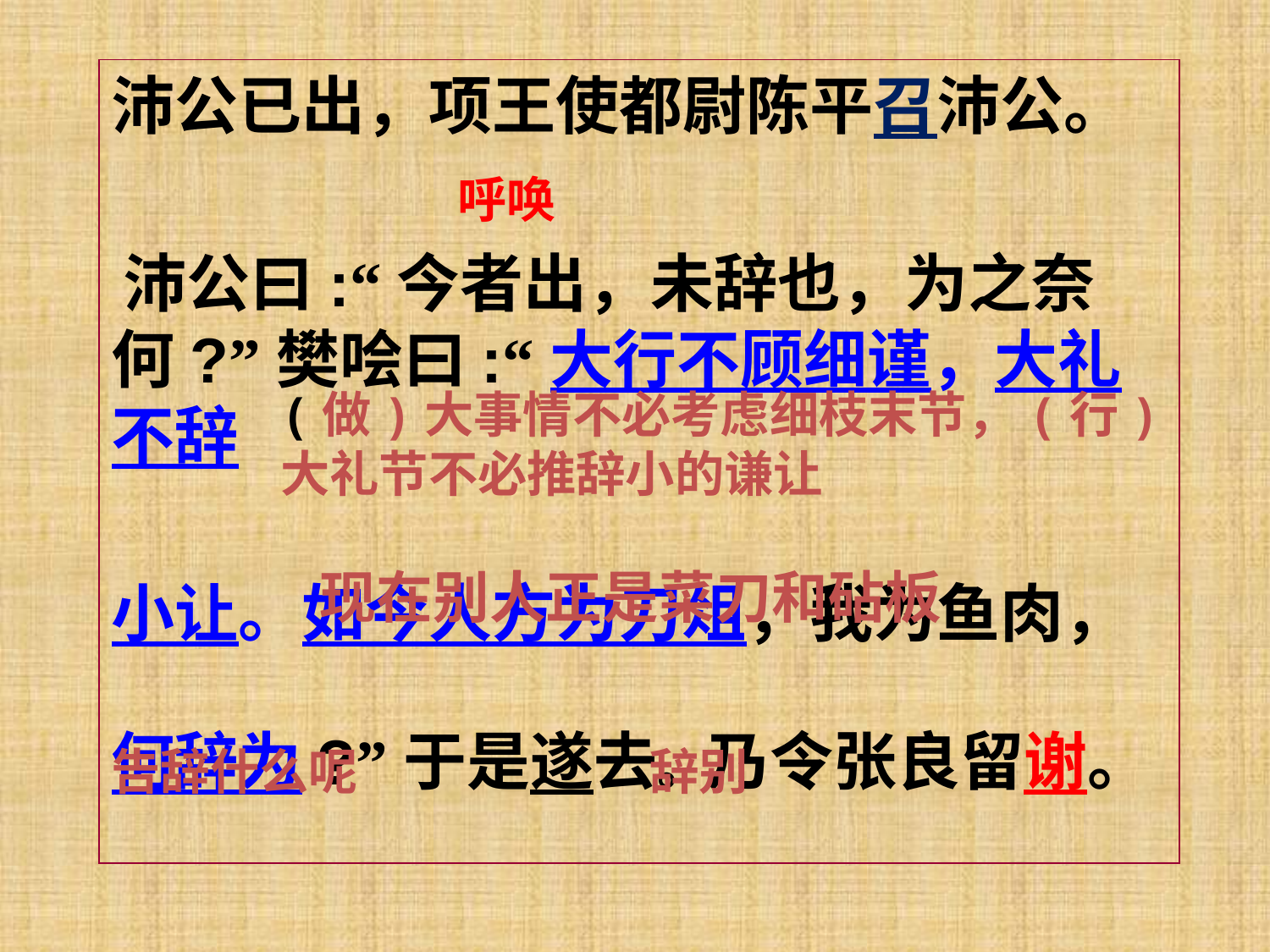

沛公已出，项王使都尉陈平召沛公。
                       呼唤
 沛公曰:“今者出，未辞也，为之奈何?”樊哙曰:“大行不顾细谨，大礼不辞

小让。如今人方为刀俎，我为鱼肉，

何辞为?”于是遂去。乃令张良留谢。

(做)大事情不必考虑细枝末节，(行)大礼节不必推辞小的谦让
现在别人正是菜刀和砧板
告辞什么呢                          辞别